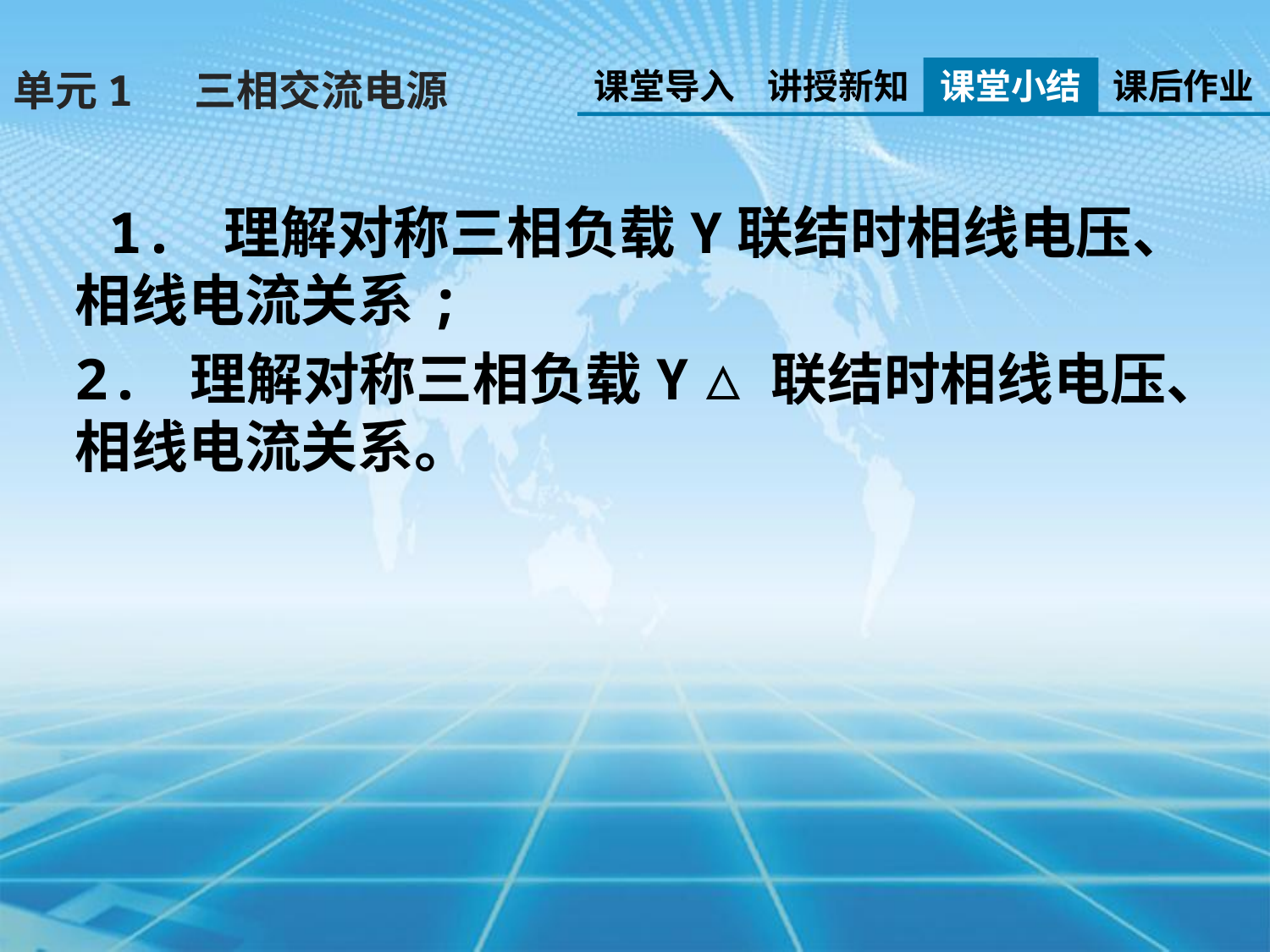

单元1  三相交流电源
课堂导入
讲授新知
课堂小结
课后作业
 1. 理解对称三相负载Y联结时相线电压、相线电流关系;
2. 理解对称三相负载Y△联结时相线电压、相线电流关系。